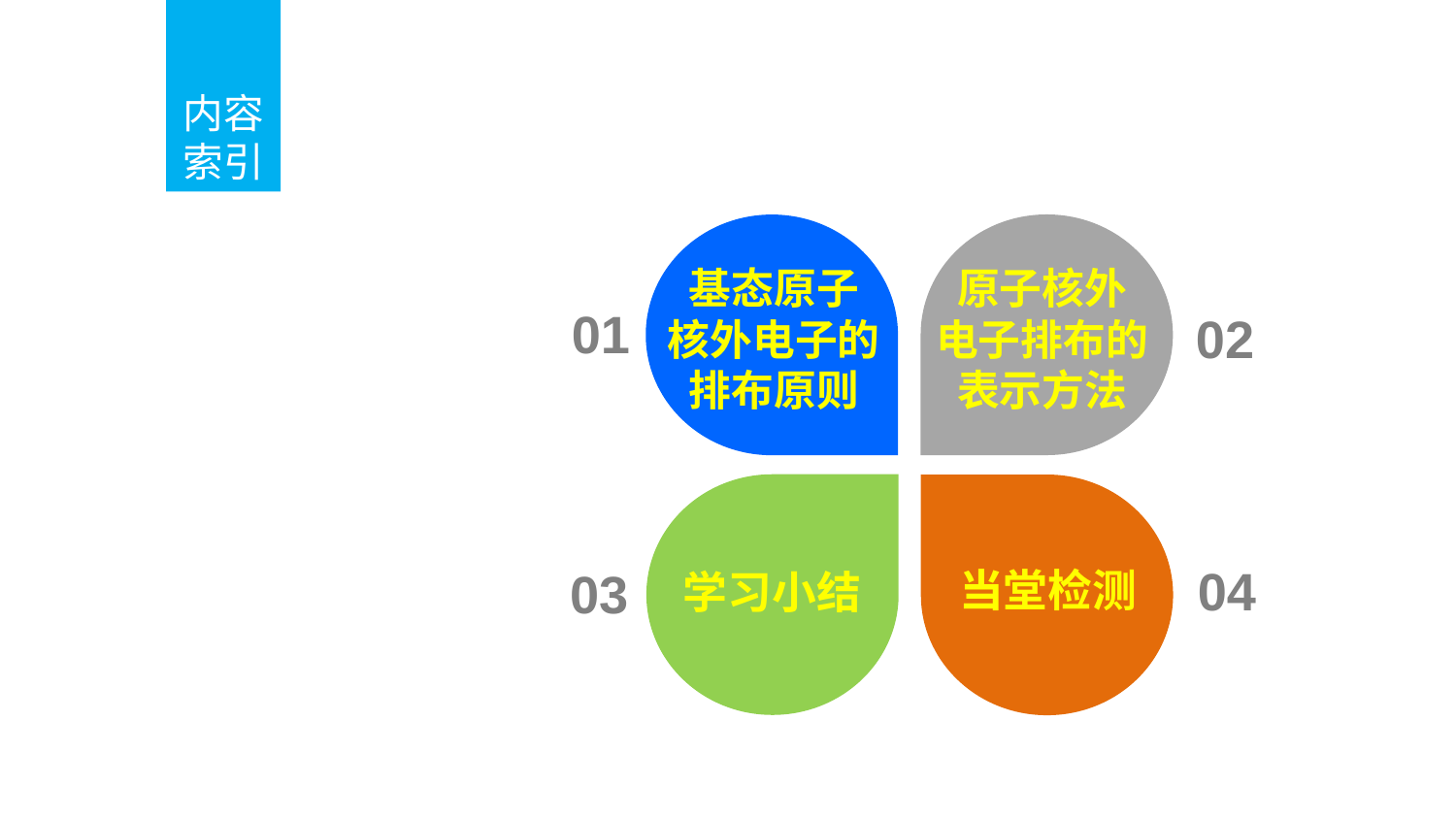

内容
索引
Contents Page

基态原子
核外电子的排布原则
原子核外
电子排布的表示方法
01
02
04
03
当堂检测
学习小结